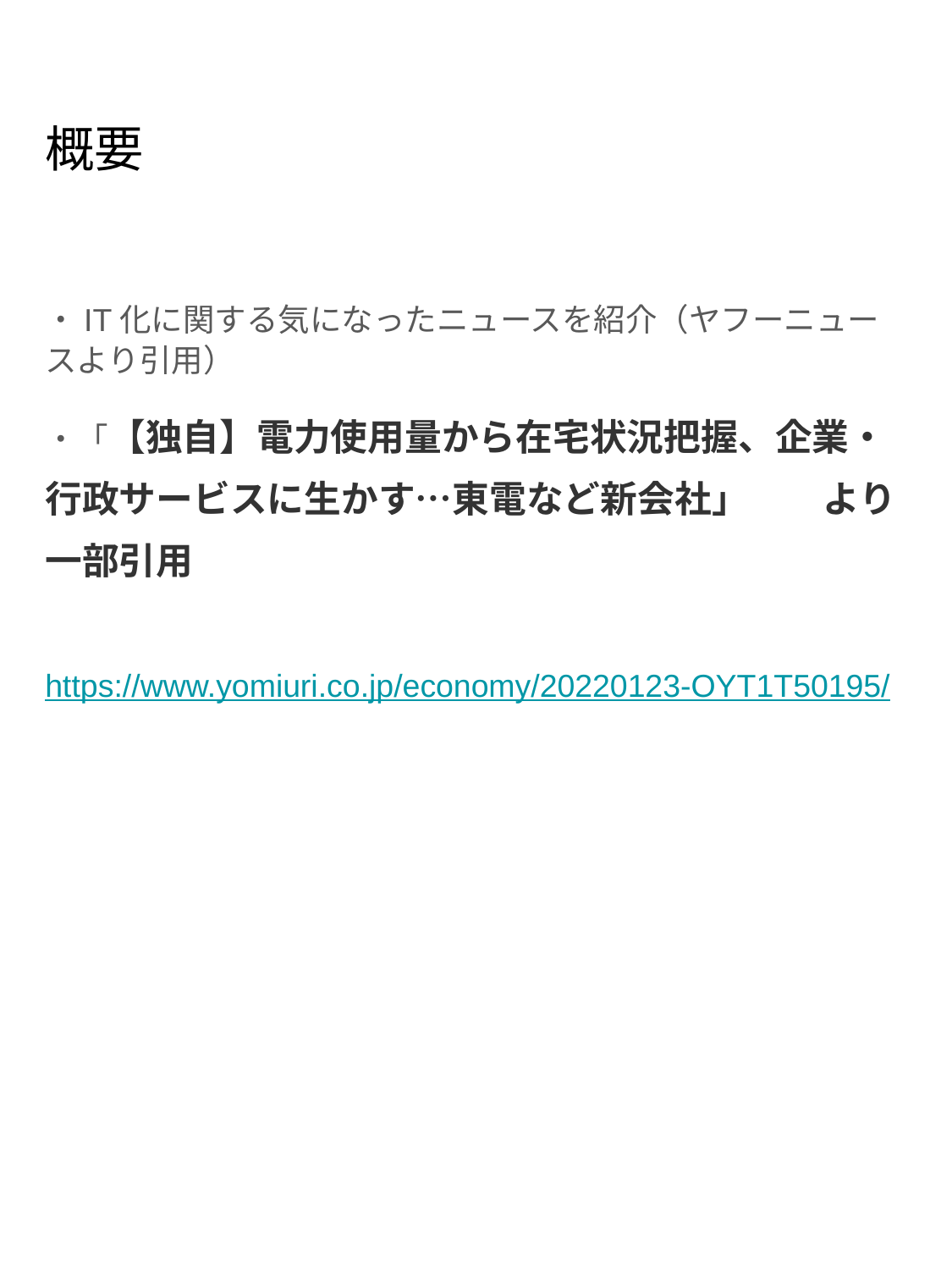

# 概要
・IT化に関する気になったニュースを紹介（ヤフーニュースより引用）
・「【独自】電力使用量から在宅状況把握、企業・行政サービスに生かす…東電など新会社」　　より一部引用

https://www.yomiuri.co.jp/economy/20220123-OYT1T50195/